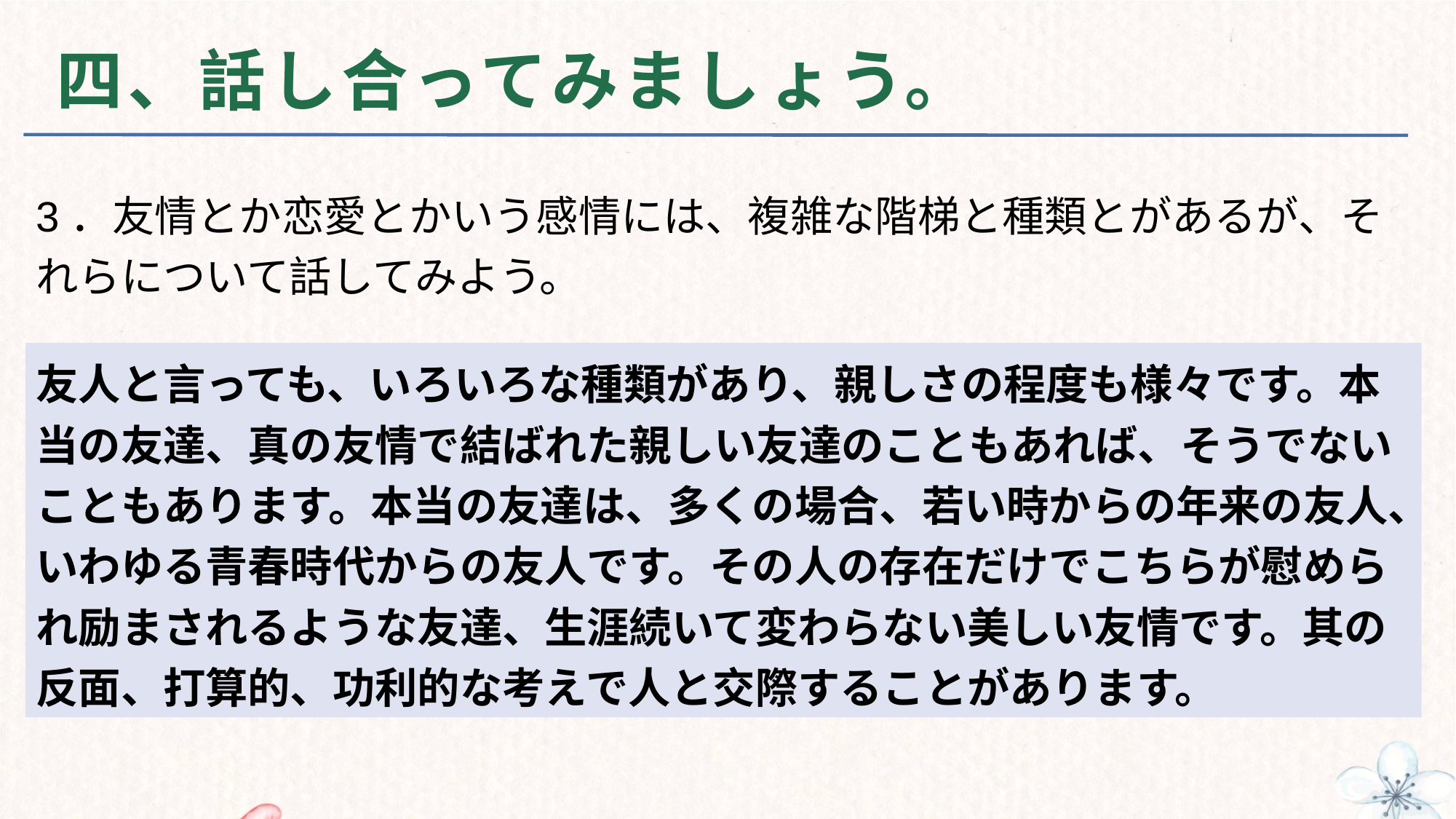

# 四、話し合ってみましょう。
3．友情とか恋愛とかいう感情には、複雑な階梯と種類とがあるが、それらについて話してみよう。
友人と言っても、いろいろな種類があり、親しさの程度も様々です。本当の友達、真の友情で結ばれた親しい友達のこともあれば、そうでないこともあります。本当の友達は、多くの場合、若い時からの年来の友人、いわゆる青春時代からの友人です。その人の存在だけでこちらが慰められ励まされるような友達、生涯続いて変わらない美しい友情です。其の反面、打算的、功利的な考えで人と交際することがあります。